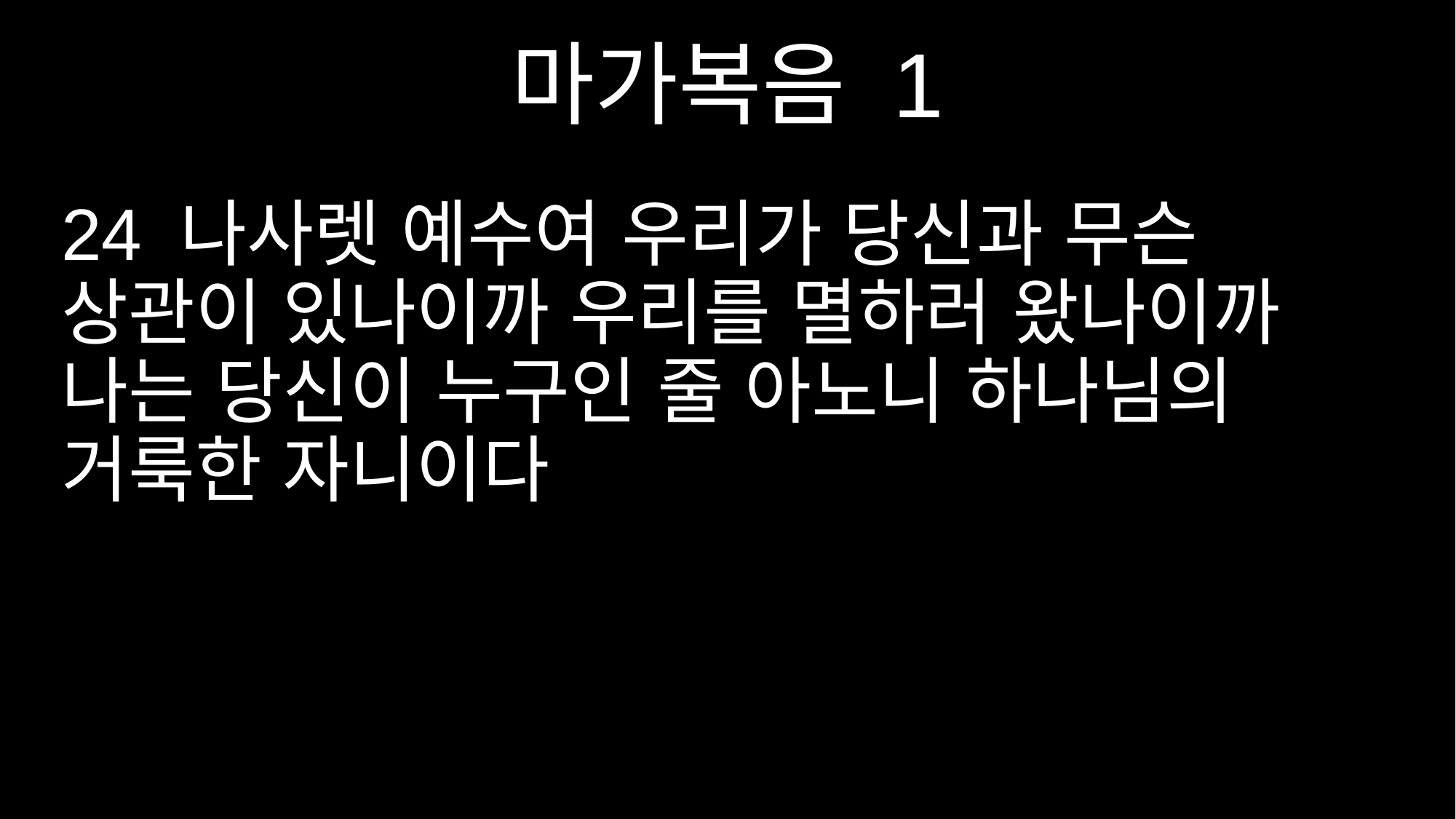

마가복음 1
24 나사렛 예수여 우리가 당신과 무슨 상관이 있나이까 우리를 멸하러 왔나이까 나는 당신이 누구인 줄 아노니 하나님의 거룩한 자니이다